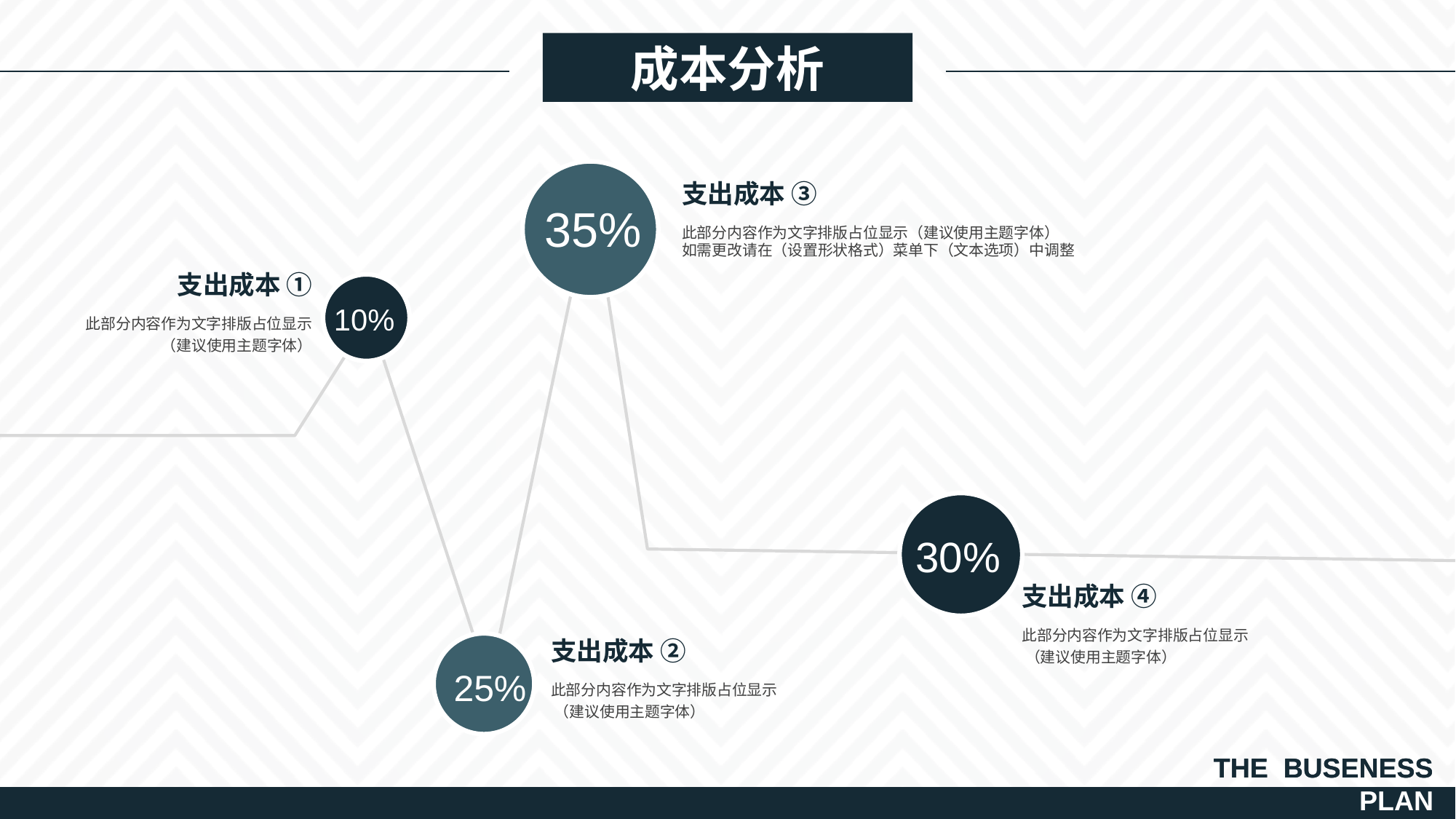

成本分析

35%
支出成本 ③
此部分内容作为文字排版占位显示（建议使用主题字体）
如需更改请在（设置形状格式）菜单下（文本选项）中调整

支出成本 ①
此部分内容作为文字排版占位显示
 （建议使用主题字体）

10%

30%
支出成本 ④
此部分内容作为文字排版占位显示
 （建议使用主题字体）
支出成本 ②
此部分内容作为文字排版占位显示
 （建议使用主题字体）

25%
THE  BUSENESS
PLAN
THE  BUSENESS
PLAN